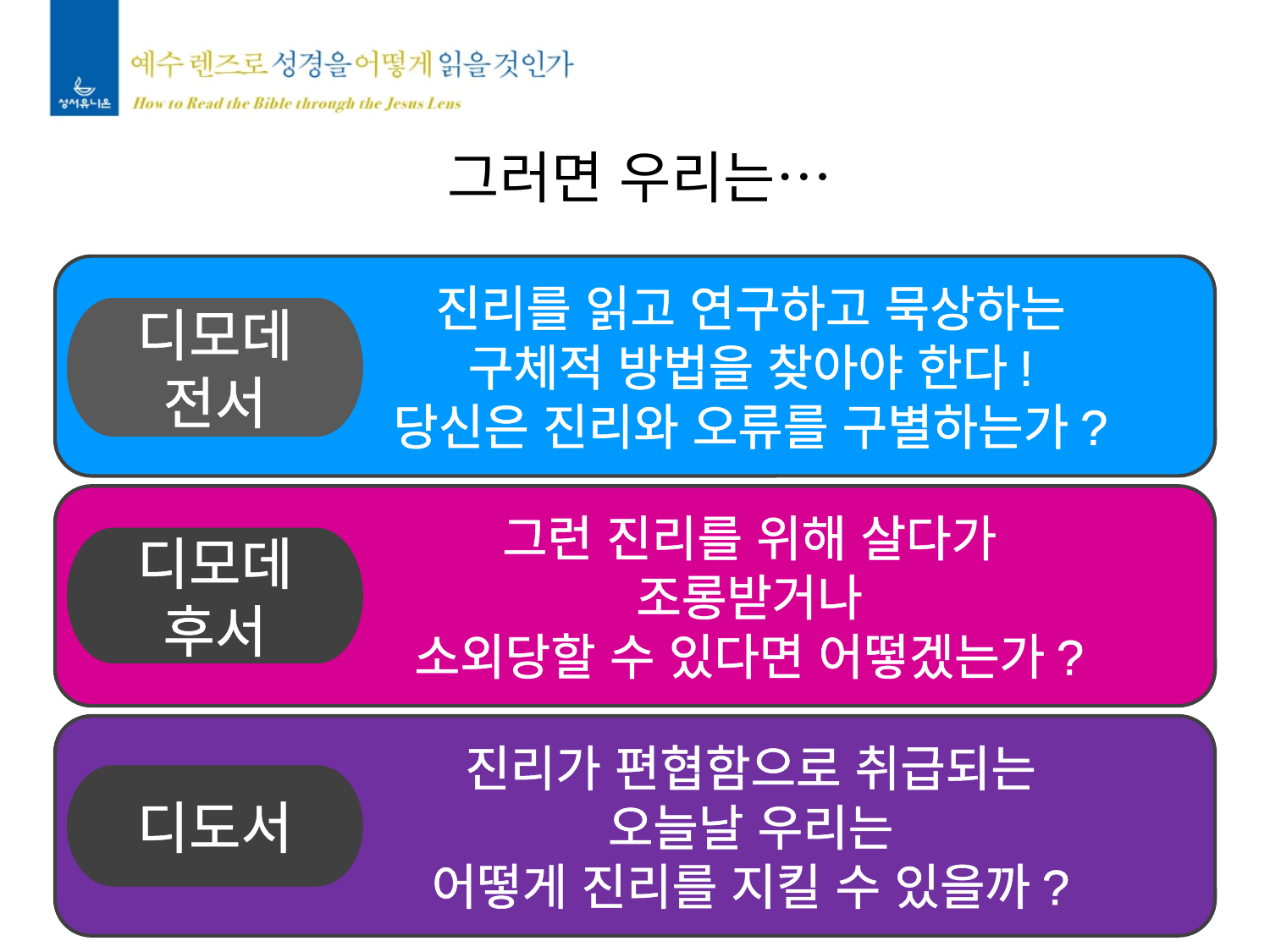

그러면 우리는…

진리를 읽고 연구하고 묵상하는
구체적 방법을 찾아야 한다!
당신은 진리와 오류를 구별하는가?
디모데
전서

그런 진리를 위해 살다가
조롱받거나
소외당할 수 있다면 어떻겠는가?
디모데
후서

진리가 편협함으로 취급되는
오늘날 우리는
어떻게 진리를 지킬 수 있을까?
디도서